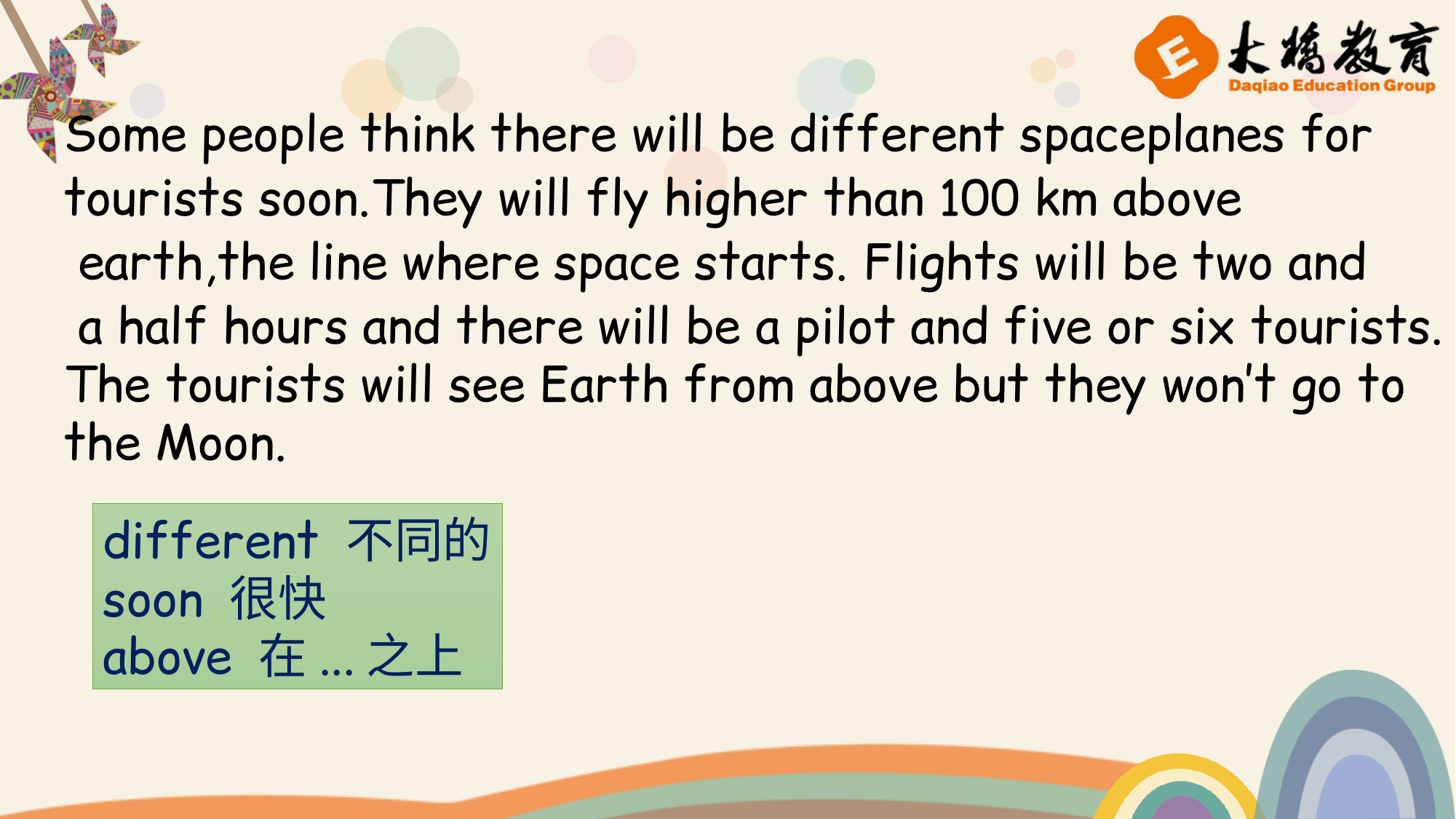

Some people think there will be different spaceplanes for
tourists soon.They will fly higher than 100 km above
 earth,the line where space starts. Flights will be two and
 a half hours and there will be a pilot and five or six tourists.
The tourists will see Earth from above but they won’t go to
the Moon.
different 不同的
soon 很快
above 在...之上